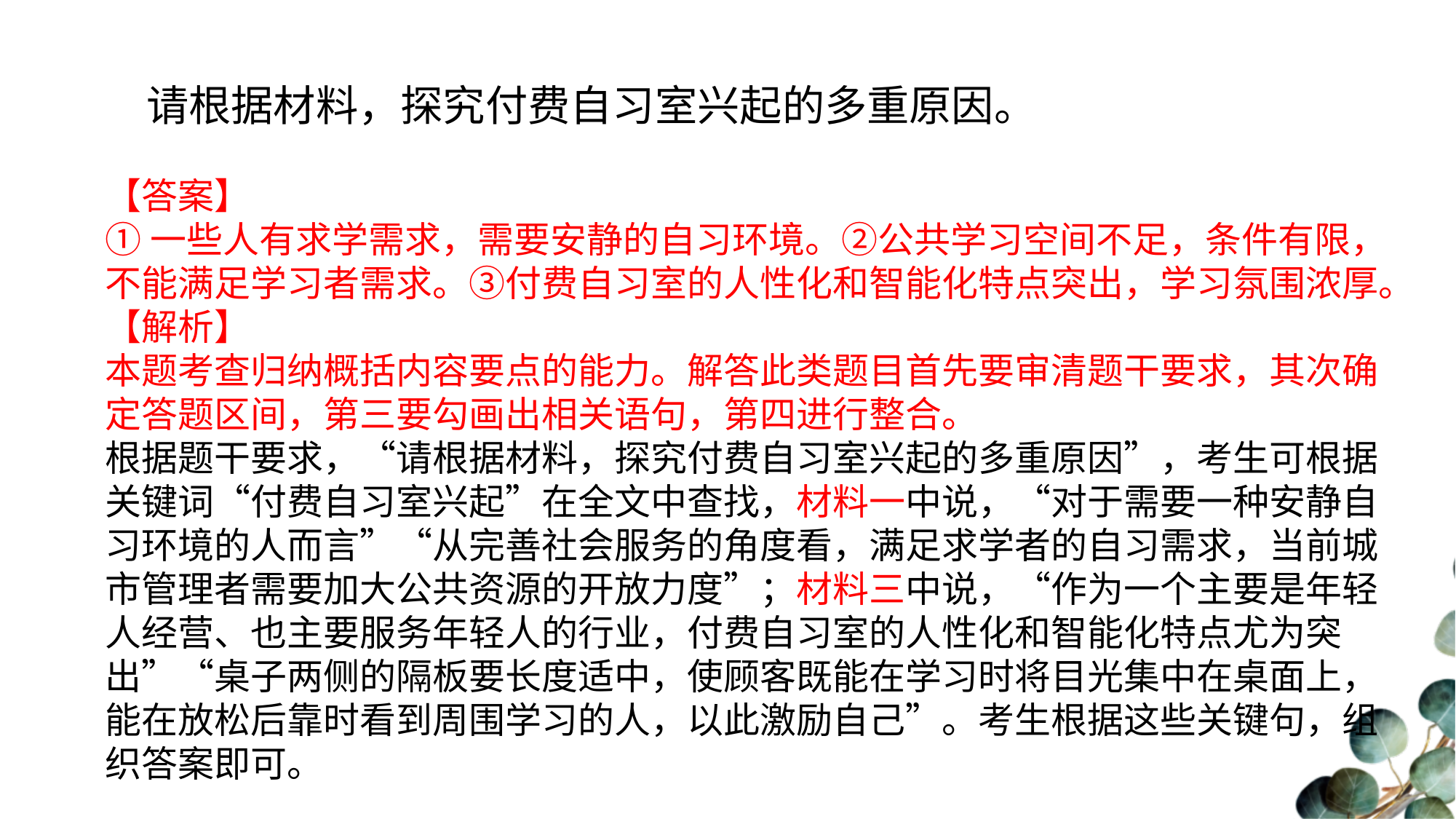

请根据材料，探究付费自习室兴起的多重原因。

【答案】
①一些人有求学需求，需要安静的自习环境。②公共学习空间不足，条件有限，不能满足学习者需求。③付费自习室的人性化和智能化特点突出，学习氛围浓厚。
【解析】
本题考查归纳概括内容要点的能力。解答此类题目首先要审清题干要求，其次确定答题区间，第三要勾画出相关语句，第四进行整合。
根据题干要求，“请根据材料，探究付费自习室兴起的多重原因”，考生可根据关键词“付费自习室兴起”在全文中查找，材料一中说，“对于需要一种安静自习环境的人而言”“从完善社会服务的角度看，满足求学者的自习需求，当前城市管理者需要加大公共资源的开放力度”；材料三中说，“作为一个主要是年轻人经营、也主要服务年轻人的行业，付费自习室的人性化和智能化特点尤为突出”“桌子两侧的隔板要长度适中，使顾客既能在学习时将目光集中在桌面上，能在放松后靠时看到周围学习的人，以此激励自己”。考生根据这些关键句，组织答案即可。